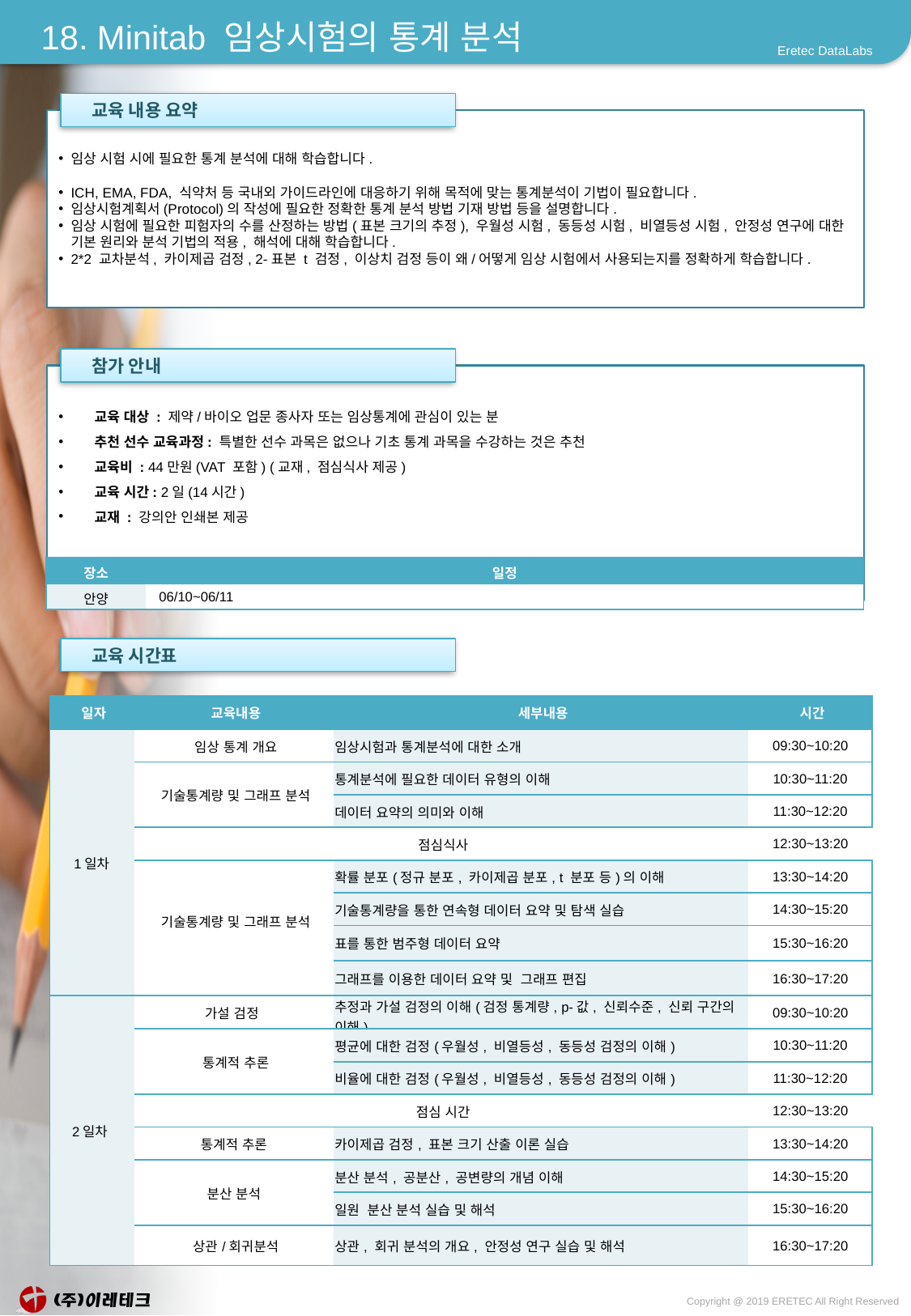

# 18. Minitab 임상시험의 통계 분석
   교육 내용 요약

임상 시험 시에 필요한 통계 분석에 대해 학습합니다.

ICH, EMA, FDA, 식약처 등 국내외 가이드라인에 대응하기 위해 목적에 맞는 통계분석이 기법이 필요합니다.
임상시험계획서(Protocol)의 작성에 필요한 정확한 통계 분석 방법 기재 방법 등을 설명합니다.
임상 시험에 필요한 피험자의 수를 산정하는 방법(표본 크기의 추정), 우월성 시험, 동등성 시험, 비열등성 시험, 안정성 연구에 대한 기본 원리와 분석 기법의 적용, 해석에 대해 학습합니다.
2*2 교차분석, 카이제곱 검정, 2-표본 t 검정, 이상치 검정 등이 왜/어떻게 임상 시험에서 사용되는지를 정확하게 학습합니다.
   참가 안내

 교육 대상 : 제약/바이오 업문 종사자 또는 임상통계에 관심이 있는 분
 추천 선수 교육과정: 특별한 선수 과목은 없으나 기초 통계 과목을 수강하는 것은 추천
 교육비 : 44만원(VAT 포함) (교재, 점심식사 제공)
 교육 시간: 2일(14시간)
 교재 : 강의안 인쇄본 제공
| 장소 | 일정 |
| --- | --- |
| 안양 | 06/10~06/11 |
   교육 시간표
| 일자 | 교육내용 | 세부내용 | 시간 |
| --- | --- | --- | --- |
| 1일차 | 임상 통계 개요 | 임상시험과 통계분석에 대한 소개 | 09:30~10:20 |
|  | 기술통계량 및 그래프 분석 | 통계분석에 필요한 데이터 유형의 이해 | 10:30~11:20 |
|  |  | 데이터 요약의 의미와 이해 | 11:30~12:20 |
|  | 점심식사 |  | 12:30~13:20 |
|  | 기술통계량 및 그래프 분석 | 확률 분포(정규 분포, 카이제곱 분포, t 분포 등)의 이해 | 13:30~14:20 |
|  |  | 기술통계량을 통한 연속형 데이터 요약 및 탐색 실습 | 14:30~15:20 |
|  |  | 표를 통한 범주형 데이터 요약 | 15:30~16:20 |
|  |  | 그래프를 이용한 데이터 요약 및 그래프 편집 | 16:30~17:20 |
| 2일차 | 가설 검정 | 추정과 가설 검정의 이해(검정 통계량, p-값, 신뢰수준, 신뢰 구간의 이해) | 09:30~10:20 |
|  | 통계적 추론 | 평균에 대한 검정(우월성, 비열등성, 동등성 검정의 이해) | 10:30~11:20 |
|  |  | 비율에 대한 검정(우월성, 비열등성, 동등성 검정의 이해) | 11:30~12:20 |
|  | 점심 시간 |  | 12:30~13:20 |
|  | 통계적 추론 | 카이제곱 검정, 표본 크기 산출 이론 실습 | 13:30~14:20 |
|  | 분산 분석 | 분산 분석, 공분산, 공변량의 개념 이해 | 14:30~15:20 |
|  |  | 일원 분산 분석 실습 및 해석 | 15:30~16:20 |
|  | 상관/회귀분석 | 상관, 회귀 분석의 개요, 안정성 연구 실습 및 해석 | 16:30~17:20 |